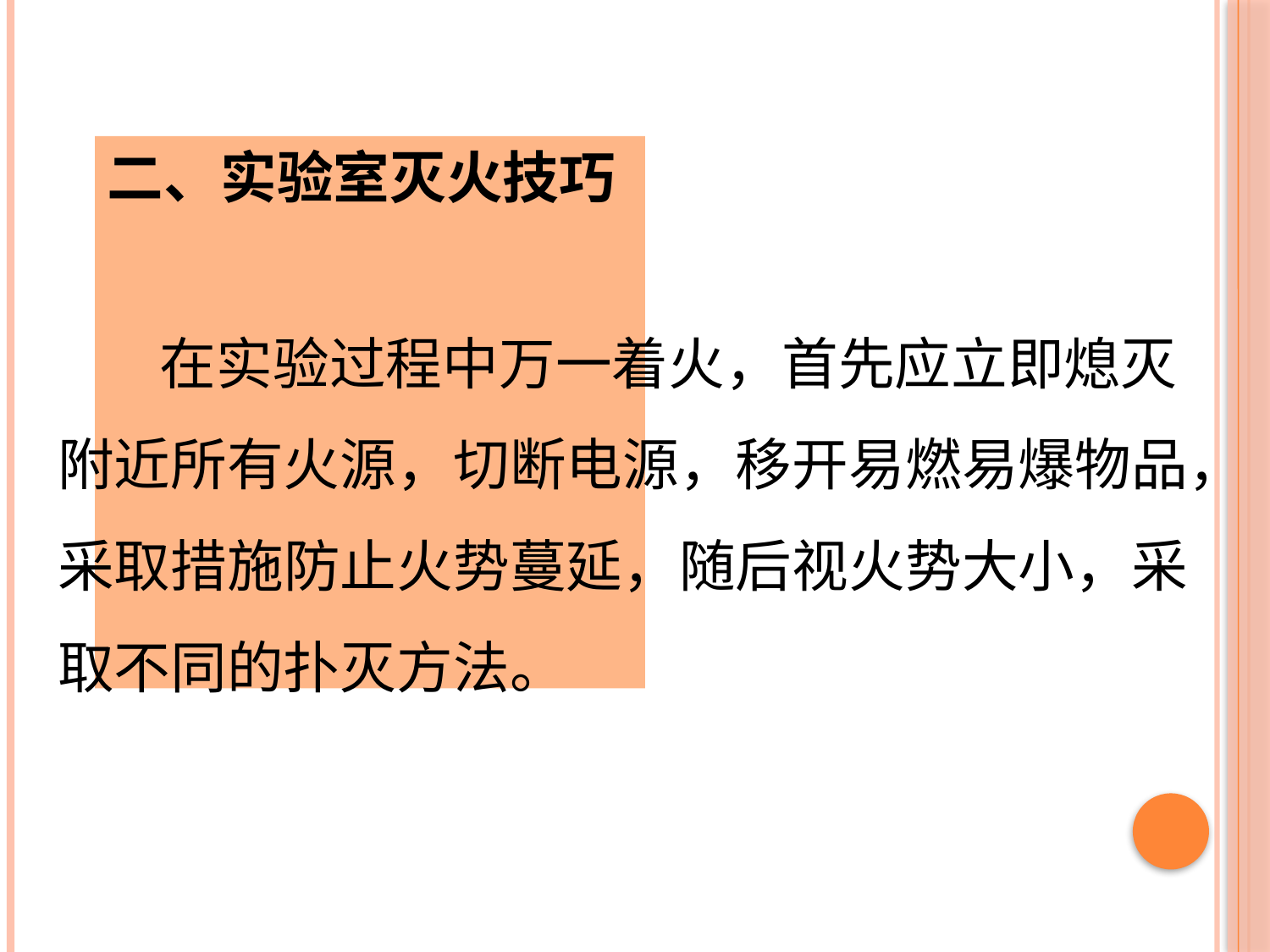

二、实验室灭火技巧
       在实验过程中万一着火，首先应立即熄灭附近所有火源，切断电源，移开易燃易爆物品，采取措施防止火势蔓延，随后视火势大小，采取不同的扑灭方法。